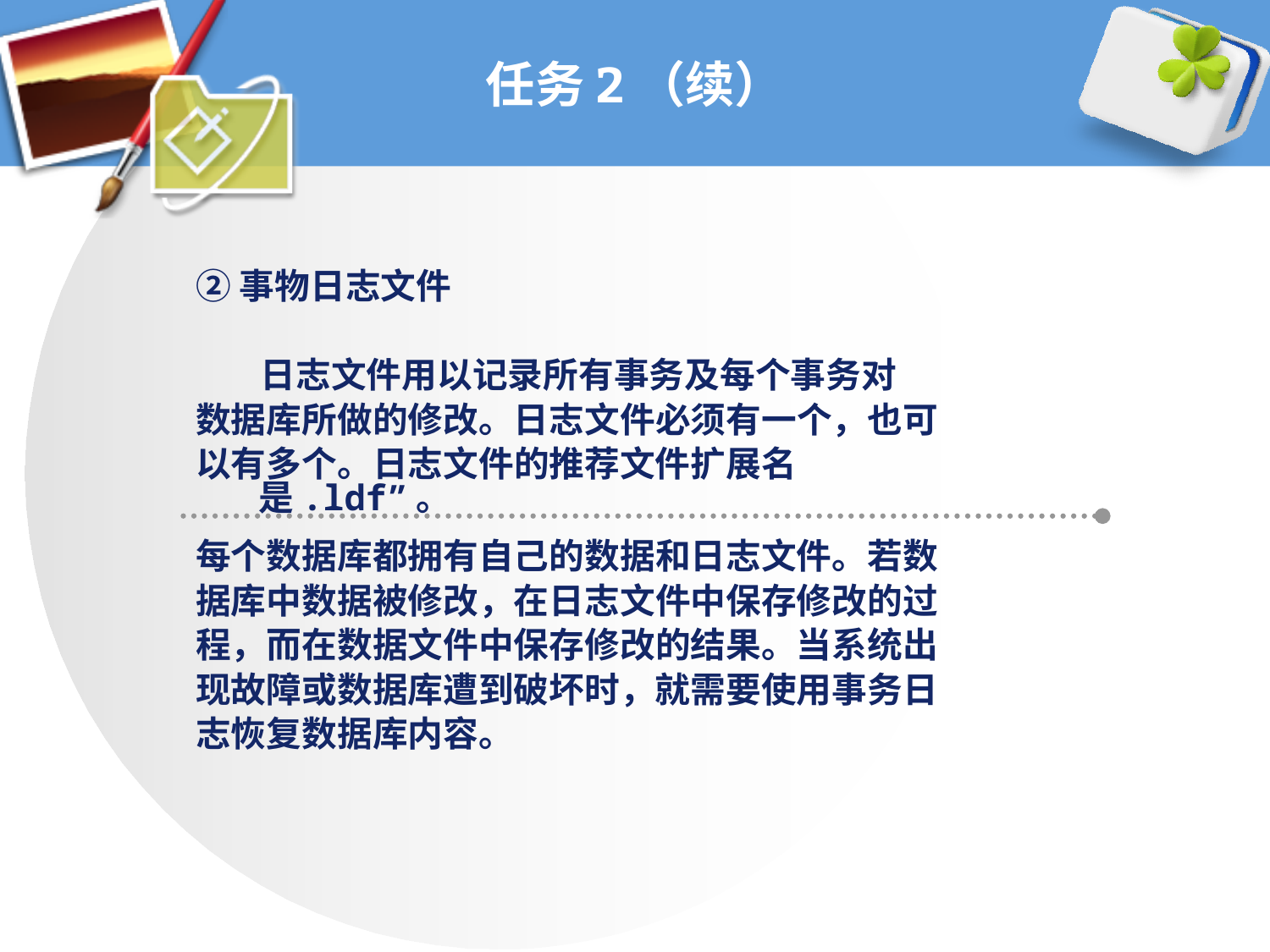

# 任务2（续）
②事物日志文件

       日志文件用以记录所有事务及每个事务对
数据库所做的修改。日志文件必须有一个，也可
以有多个。日志文件的推荐文件扩展名是.ldf”。

每个数据库都拥有自己的数据和日志文件。若数
据库中数据被修改，在日志文件中保存修改的过
程，而在数据文件中保存修改的结果。当系统出
现故障或数据库遭到破坏时，就需要使用事务日
志恢复数据库内容。